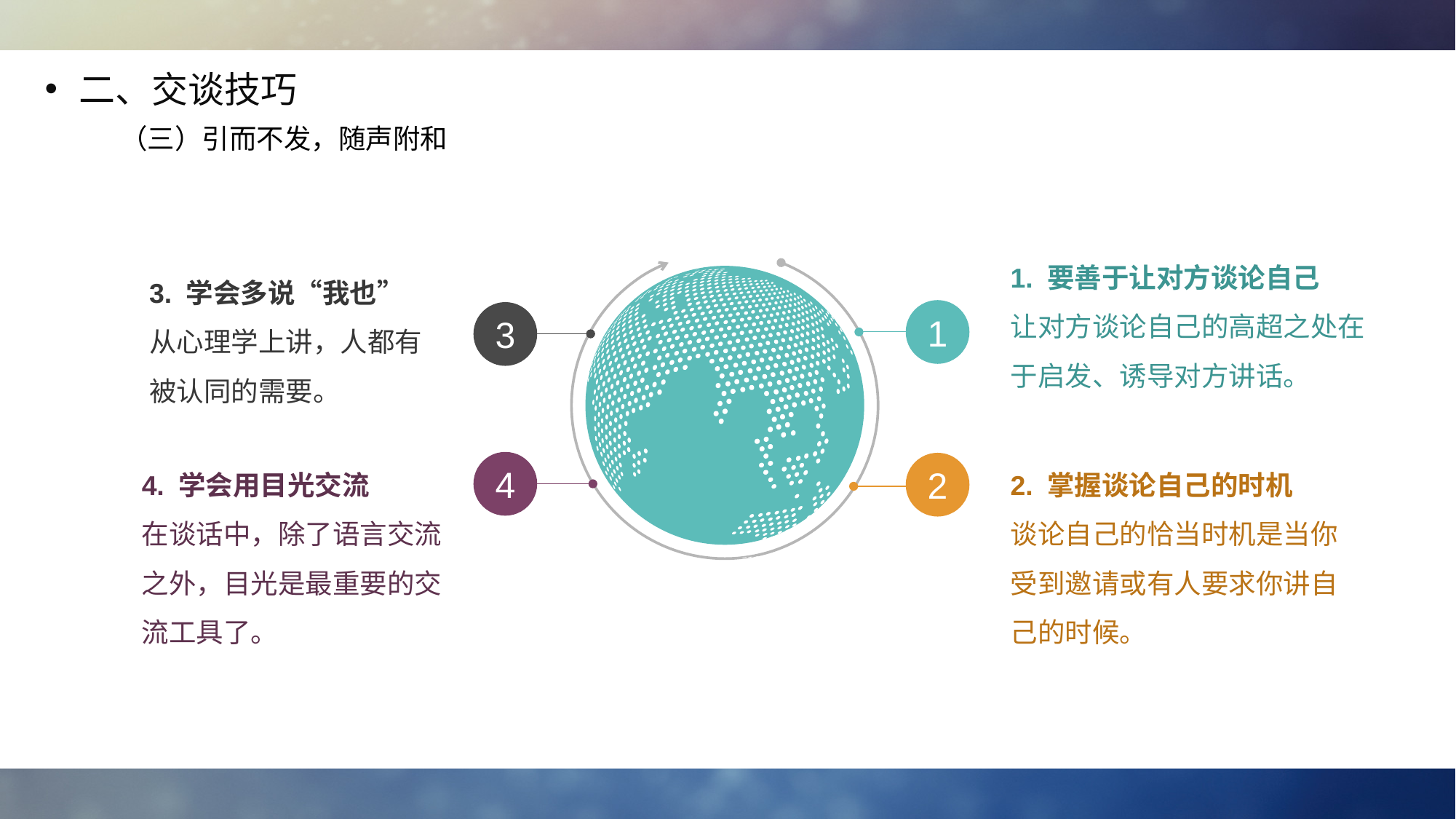

二、交谈技巧
（三）引而不发，随声附和
1. 要善于让对方谈论自己
让对方谈论自己的高超之处在于启发、诱导对方讲话。

3. 学会多说“我也”
从心理学上讲，人都有被认同的需要。
1
3
4. 学会用目光交流
在谈话中，除了语言交流之外，目光是最重要的交流工具了。
2. 掌握谈论自己的时机
谈论自己的恰当时机是当你受到邀请或有人要求你讲自己的时候。
4
2